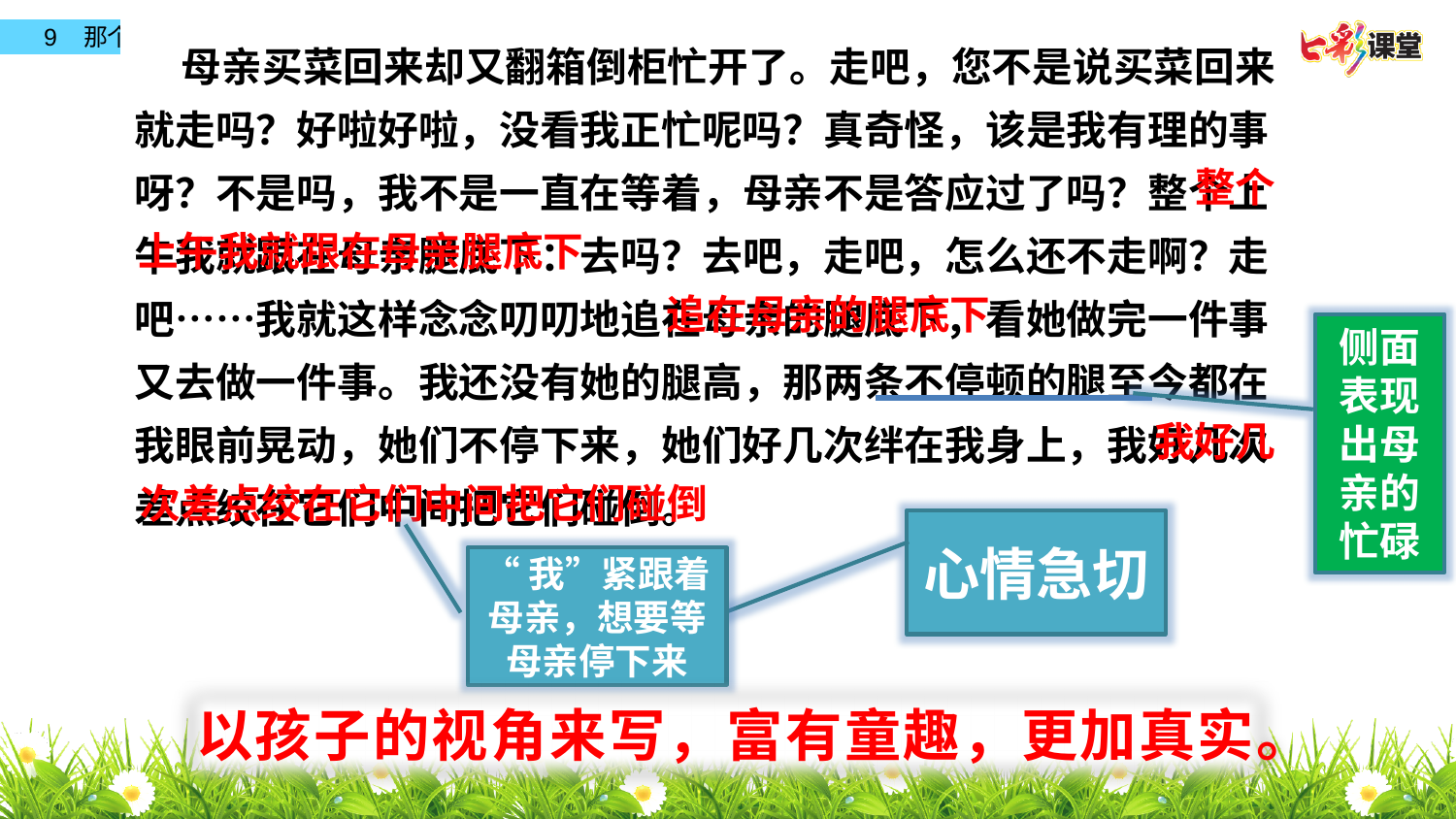

母亲买菜回来却又翻箱倒柜忙开了。走吧，您不是说买菜回来就走吗？好啦好啦，没看我正忙呢吗？真奇怪，该是我有理的事呀？不是吗，我不是一直在等着，母亲不是答应过了吗？整个上午我就跟在母亲腿底下：去吗？去吧，走吧，怎么还不走啊？走吧……我就这样念念叨叨地追在母亲的腿底下，看她做完一件事又去做一件事。我还没有她的腿高，那两条不停顿的腿至今都在我眼前晃动，她们不停下来，她们好几次绊在我身上，我好几次差点绞在它们中间把它们碰倒。
整个
上午我就跟在母亲腿底下
追在母亲的腿底下
侧面表现出母亲的忙碌
我好几
次差点绞在它们中间把它们碰倒
心情急切
“我”紧跟着母亲，想要等母亲停下来
以孩子的视角来写，富有童趣，更加真实。